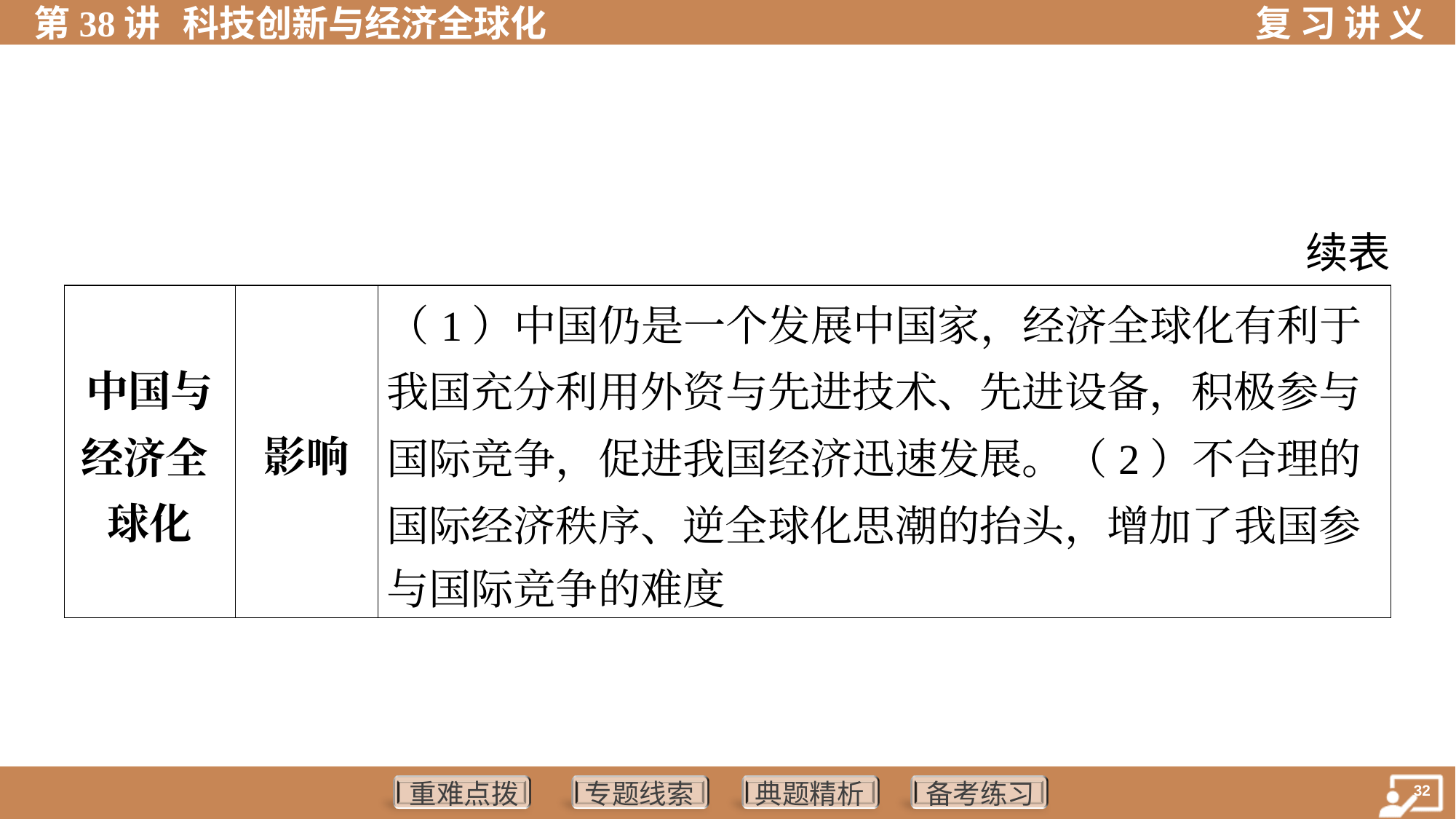

续表
| 中国与 经济全 球化 | 影响 | （1）中国仍是一个发展中国家，经济全球化有利于 我国充分利用外资与先进技术、先进设备，积极参与 国际竞争，促进我国经济迅速发展。（2）不合理的 国际经济秩序、逆全球化思潮的抬头，增加了我国参 与国际竞争的难度 |  |  |  |
| --- | --- | --- | --- | --- | --- |